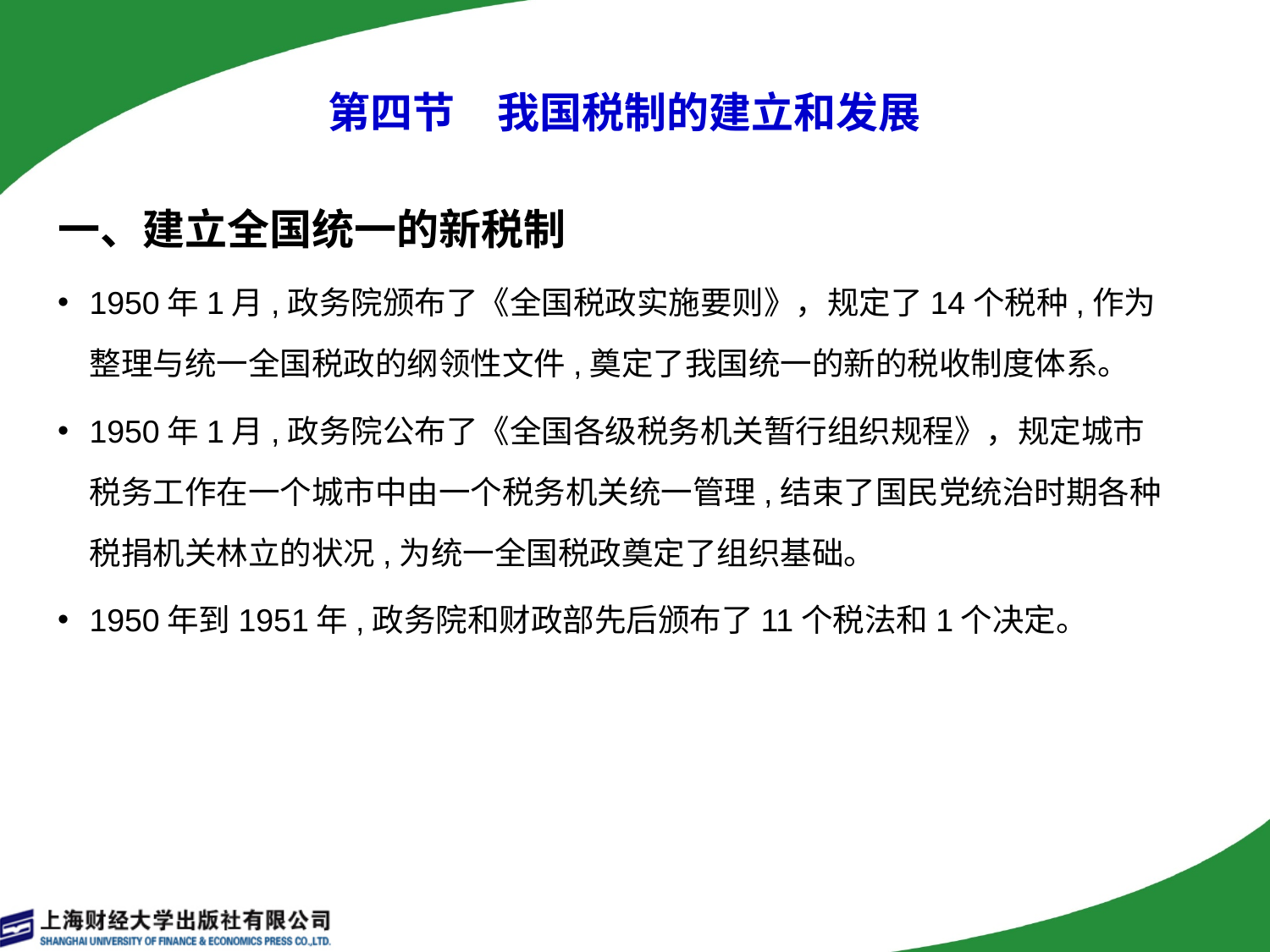

# 第四节　我国税制的建立和发展
一、建立全国统一的新税制
1950年1月,政务院颁布了《全国税政实施要则》，规定了14个税种,作为整理与统一全国税政的纲领性文件,奠定了我国统一的新的税收制度体系。
1950年1月,政务院公布了《全国各级税务机关暂行组织规程》，规定城市税务工作在一个城市中由一个税务机关统一管理,结束了国民党统治时期各种税捐机关林立的状况,为统一全国税政奠定了组织基础。
1950年到1951年,政务院和财政部先后颁布了11个税法和1个决定。